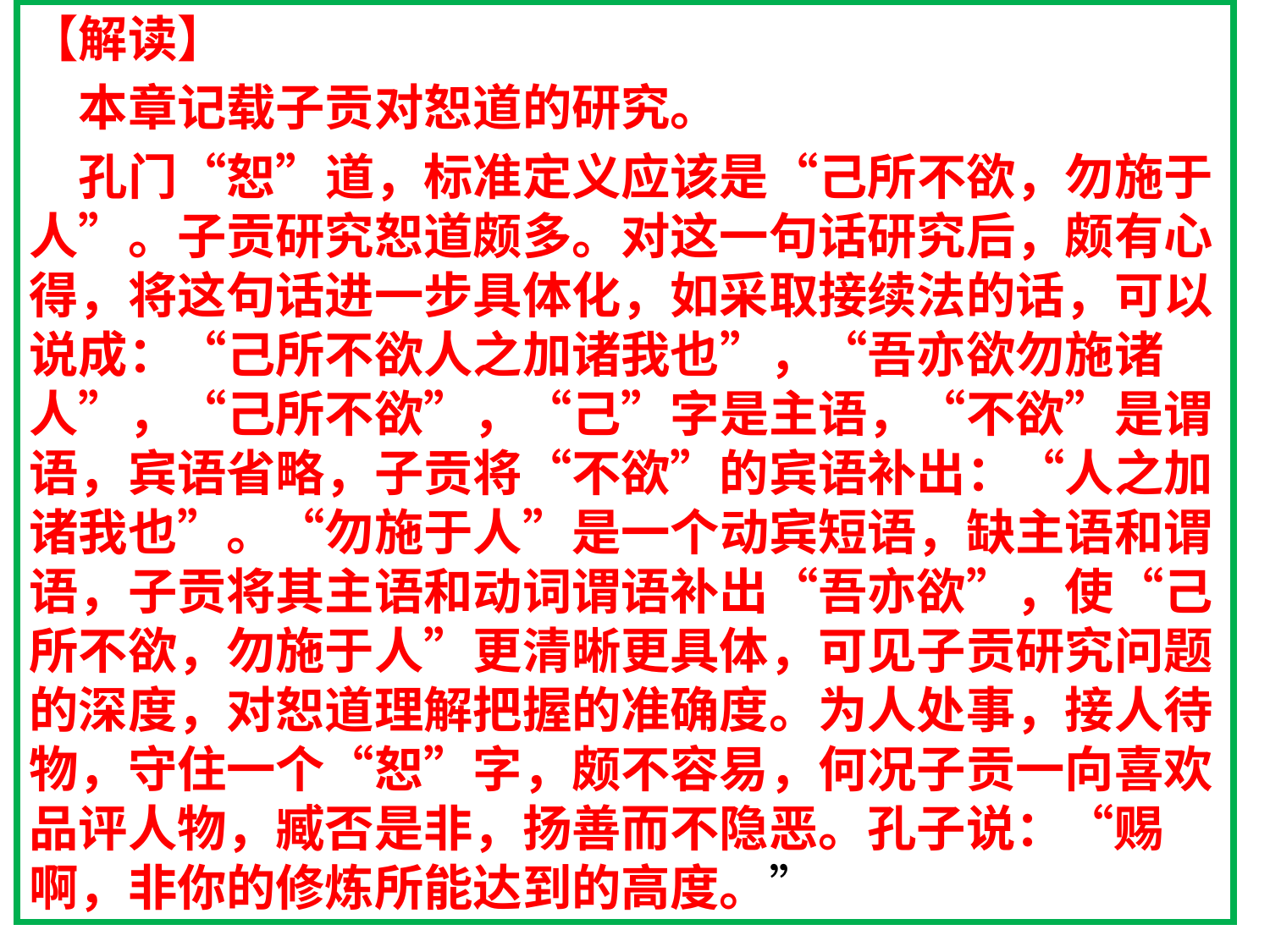

【解读】
　本章记载子贡对恕道的研究。
　孔门“恕”道，标准定义应该是“己所不欲，勿施于人”。子贡研究恕道颇多。对这一句话研究后，颇有心得，将这句话进一步具体化，如采取接续法的话，可以说成：“己所不欲人之加诸我也”，“吾亦欲勿施诸人”，“己所不欲”，“己”字是主语，“不欲”是谓语，宾语省略，子贡将“不欲”的宾语补出：“人之加诸我也”。“勿施于人”是一个动宾短语，缺主语和谓语，子贡将其主语和动词谓语补出“吾亦欲”，使“己所不欲，勿施于人”更清晰更具体，可见子贡研究问题的深度，对恕道理解把握的准确度。为人处事，接人待物，守住一个“恕”字，颇不容易，何况子贡一向喜欢品评人物，臧否是非，扬善而不隐恶。孔子说：“赐啊，非你的修炼所能达到的高度。”